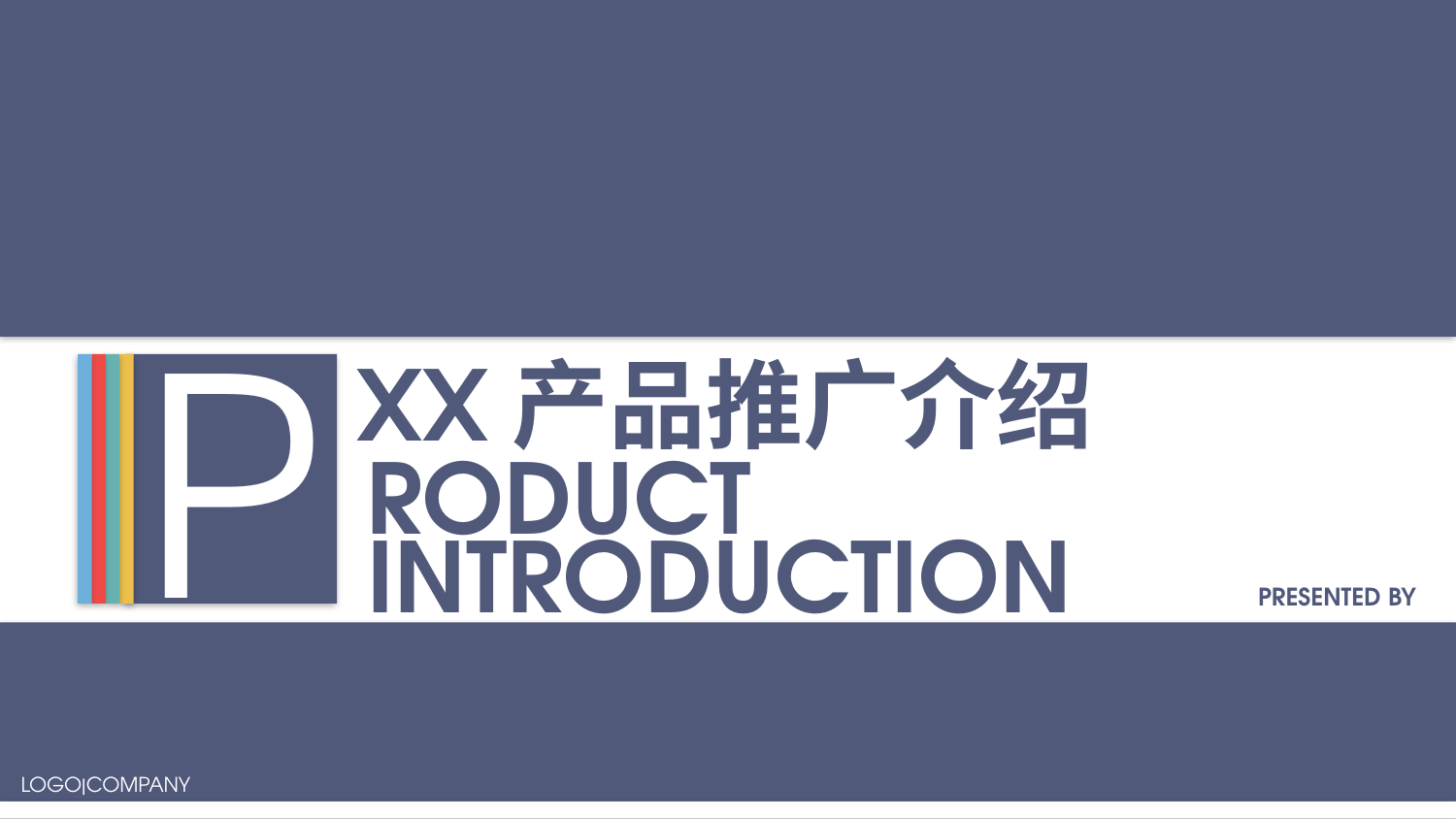

P
XX产品推广介绍

RODUCT
INTRODUCTION
PRESENTED BY

LOGO|COMPANY